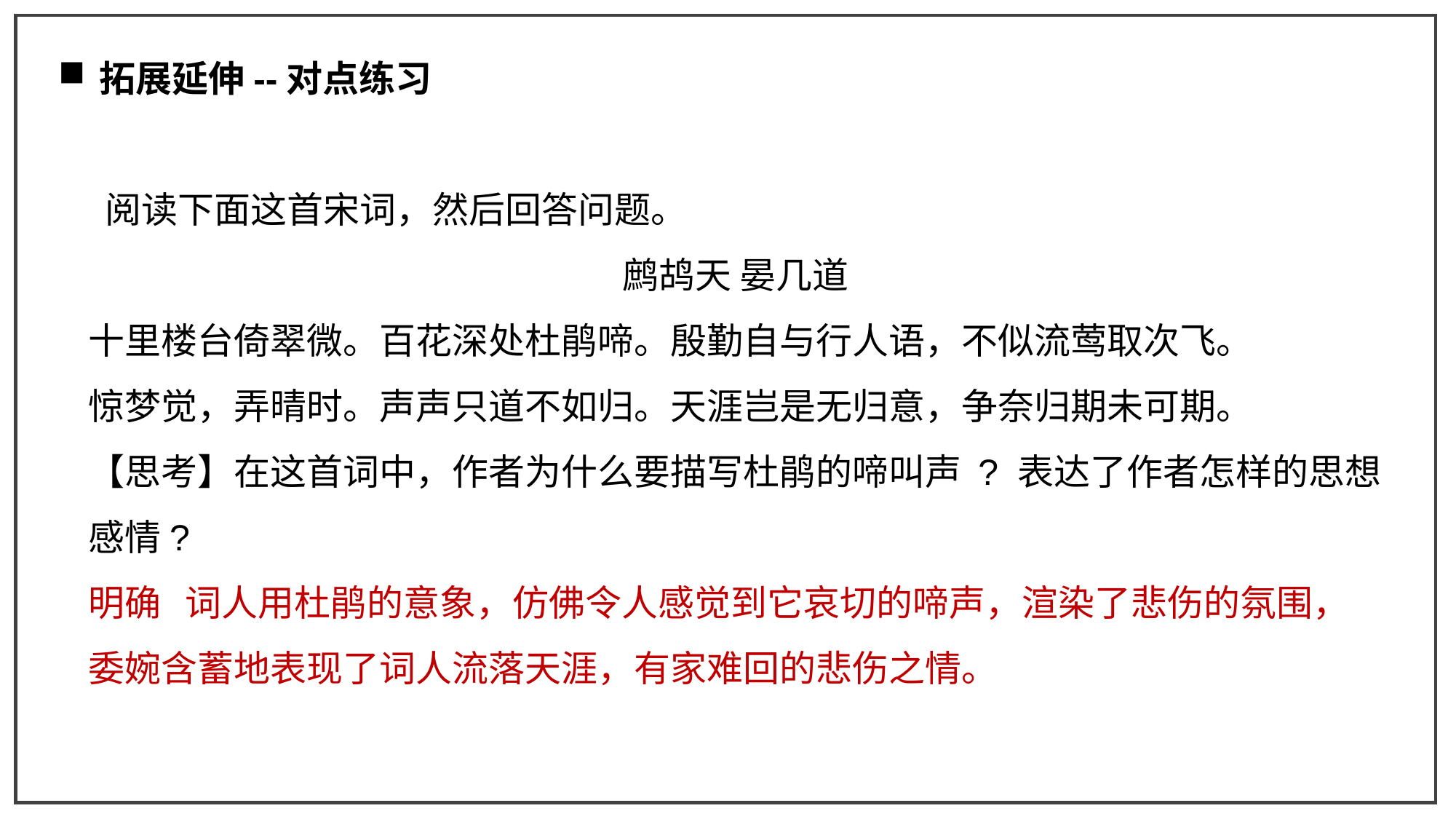

拓展延伸--对点练习
 阅读下面这首宋词，然后回答问题。
鹧鸪天 晏几道
十里楼台倚翠微。百花深处杜鹃啼。殷勤自与行人语，不似流莺取次飞。
惊梦觉，弄晴时。声声只道不如归。天涯岂是无归意，争奈归期未可期。
【思考】在这首词中，作者为什么要描写杜鹃的啼叫声 ? 表达了作者怎样的思想感情?
明确   词人用杜鹃的意象，仿佛令人感觉到它哀切的啼声，渲染了悲伤的氛围，委婉含蓄地表现了词人流落天涯，有家难回的悲伤之情。